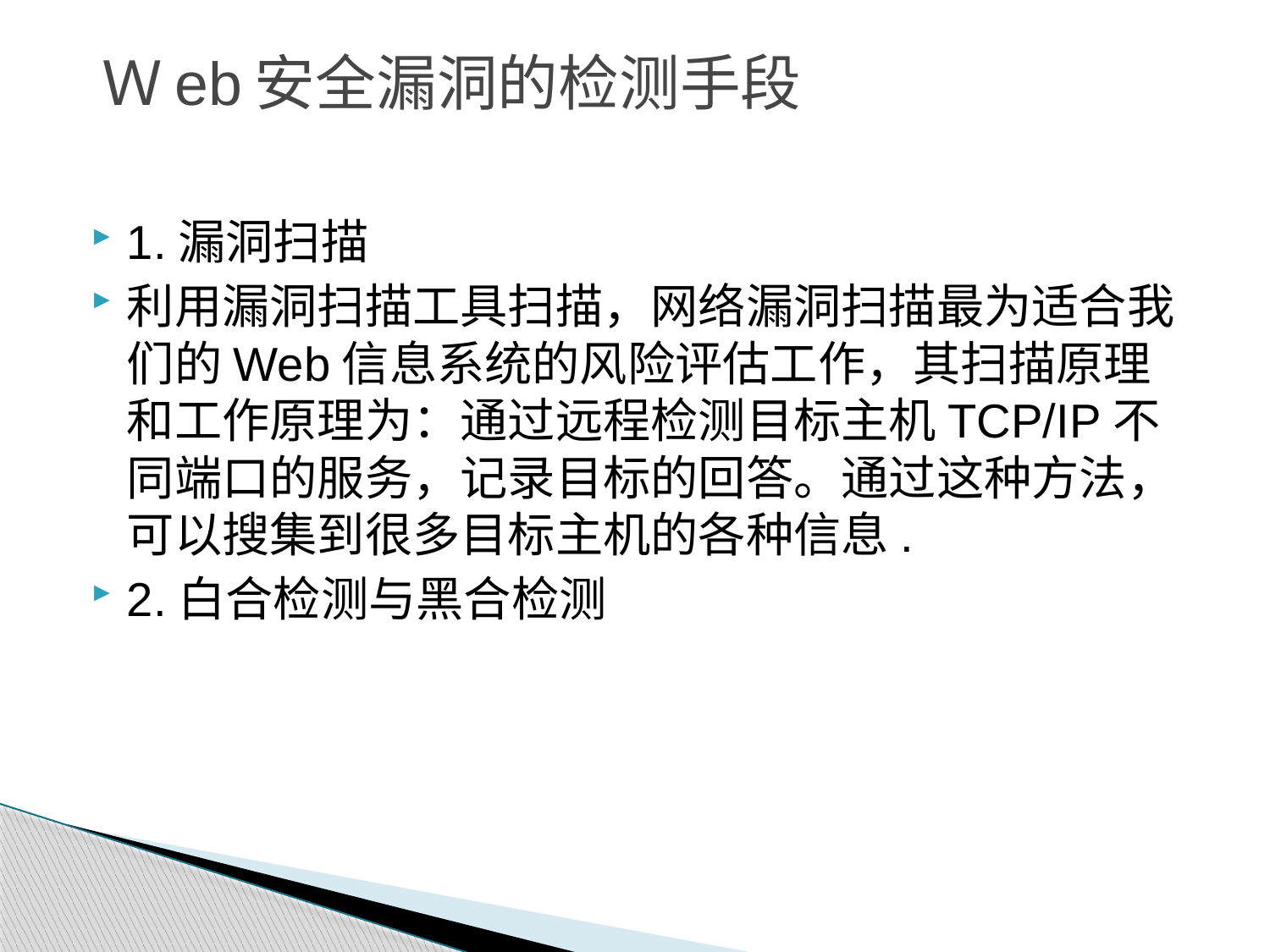

# Ｗeb安全漏洞的检测手段
1.漏洞扫描
利用漏洞扫描工具扫描，网络漏洞扫描最为适合我们的Web信息系统的风险评估工作，其扫描原理和工作原理为：通过远程检测目标主机TCP/IP不同端口的服务，记录目标的回答。通过这种方法，可以搜集到很多目标主机的各种信息.
2.白合检测与黑合检测